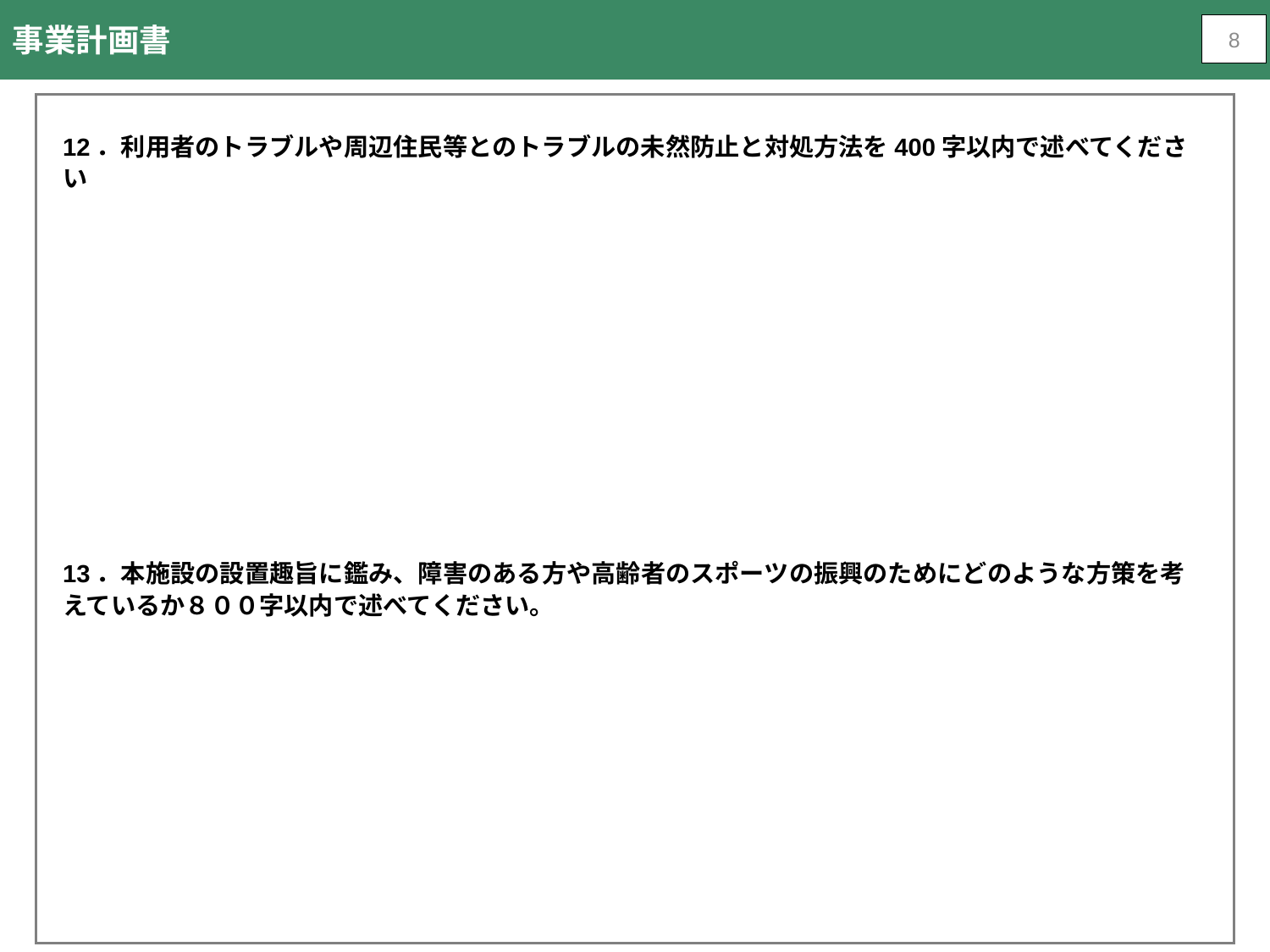

事業計画書
8

12．利用者のトラブルや周辺住民等とのトラブルの未然防止と対処方法を400字以内で述べてください

13．本施設の設置趣旨に鑑み、障害のある方や高齢者のスポーツの振興のためにどのような方策を考えているか８００字以内で述べてください。